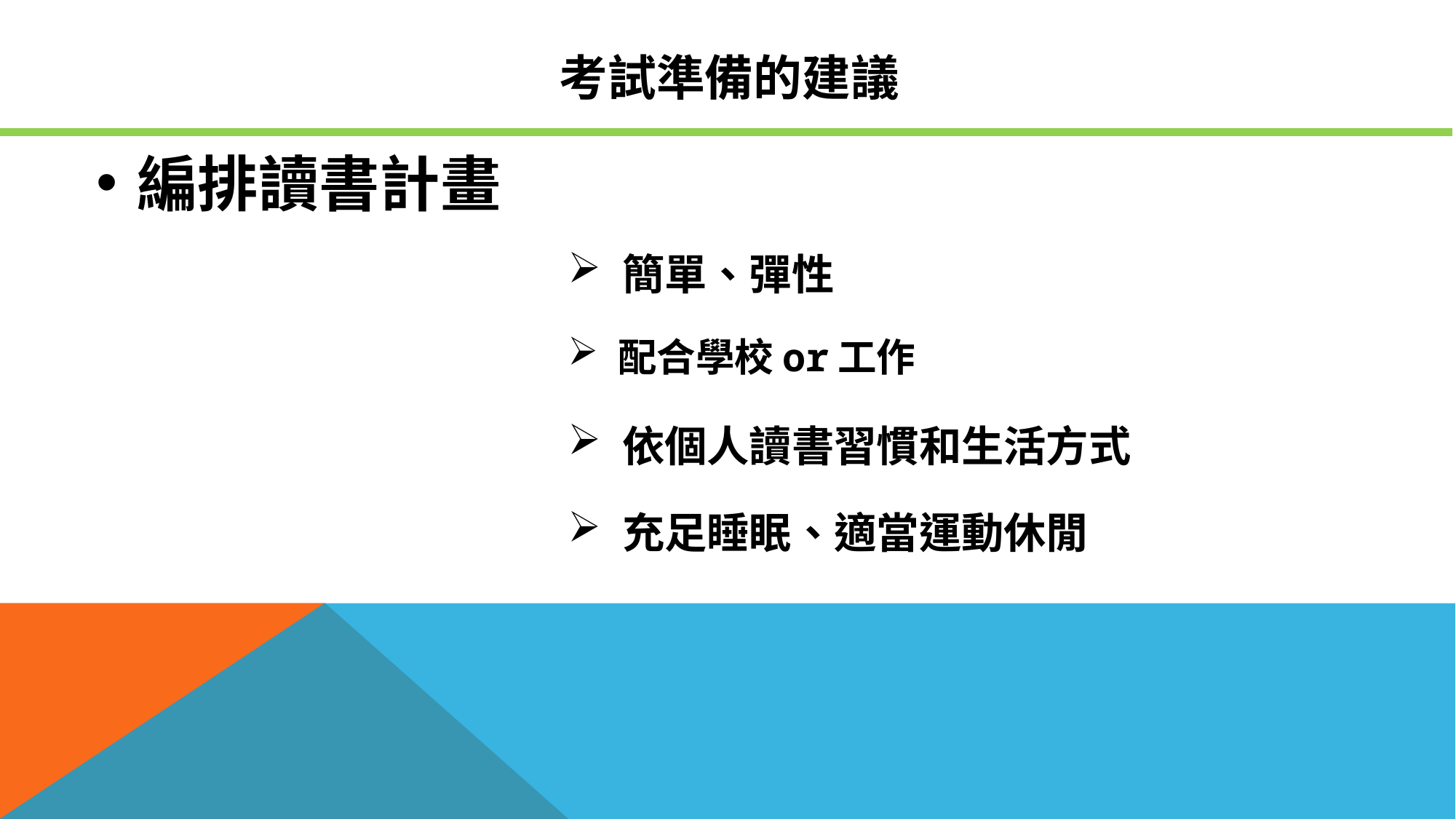

# 考試準備的建議
編排讀書計畫

簡單、彈性

配合學校or工作

依個人讀書習慣和生活方式

充足睡眠、適當運動休閒